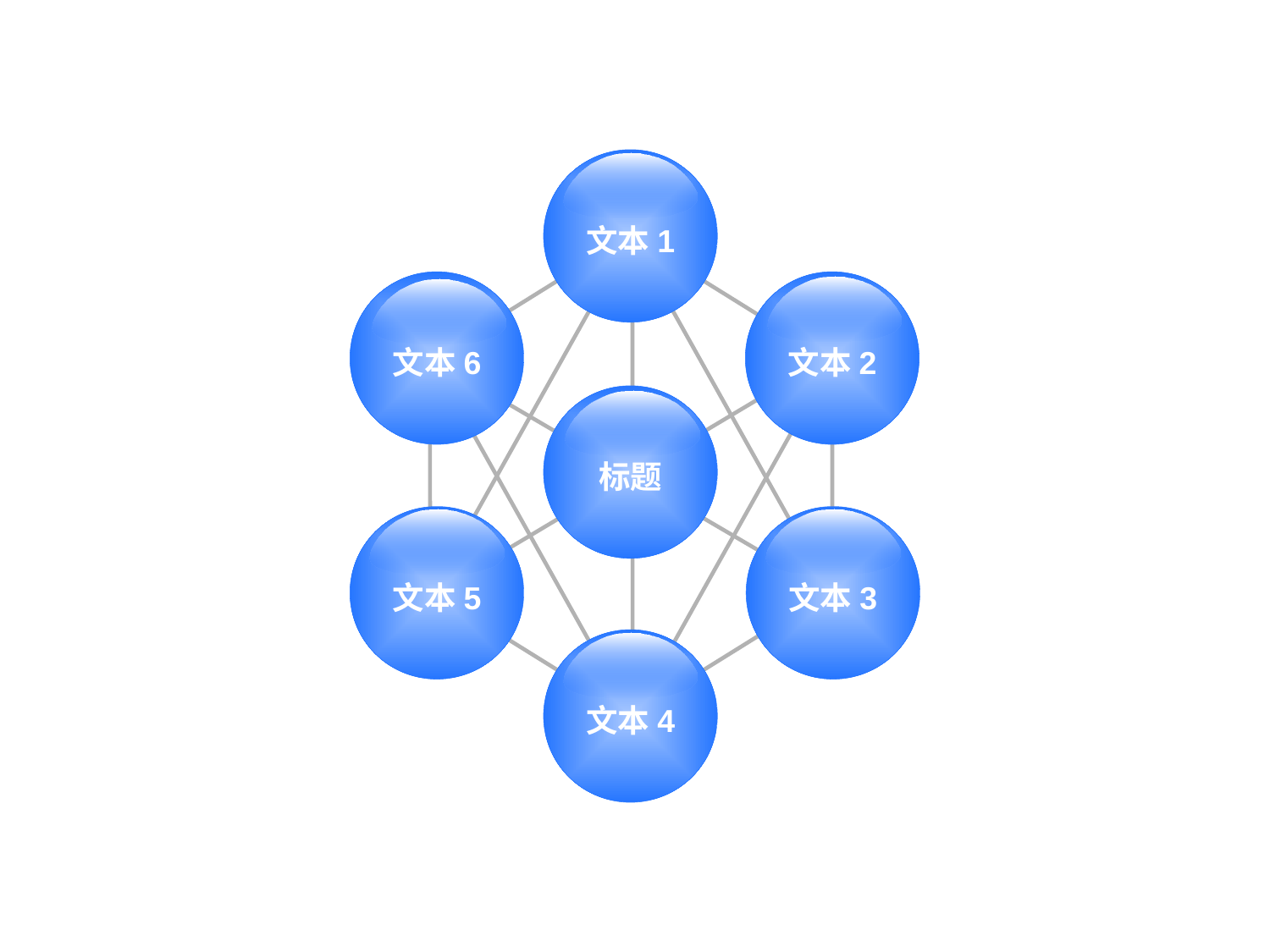

文本1

文本6

文本2

标题

文本5

文本3

文本4